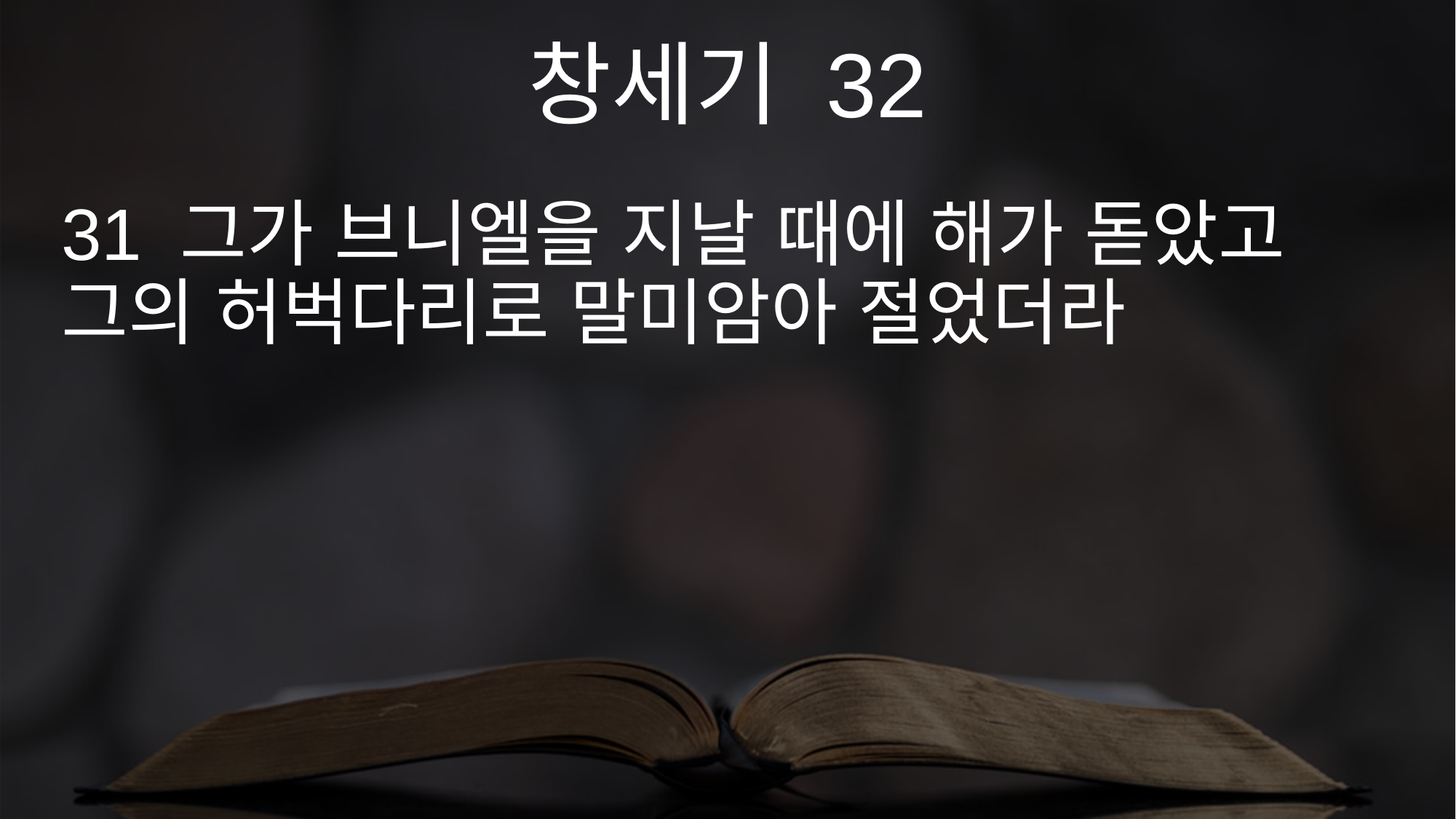

창세기 32
31 그가 브니엘을 지날 때에 해가 돋았고 그의 허벅다리로 말미암아 절었더라